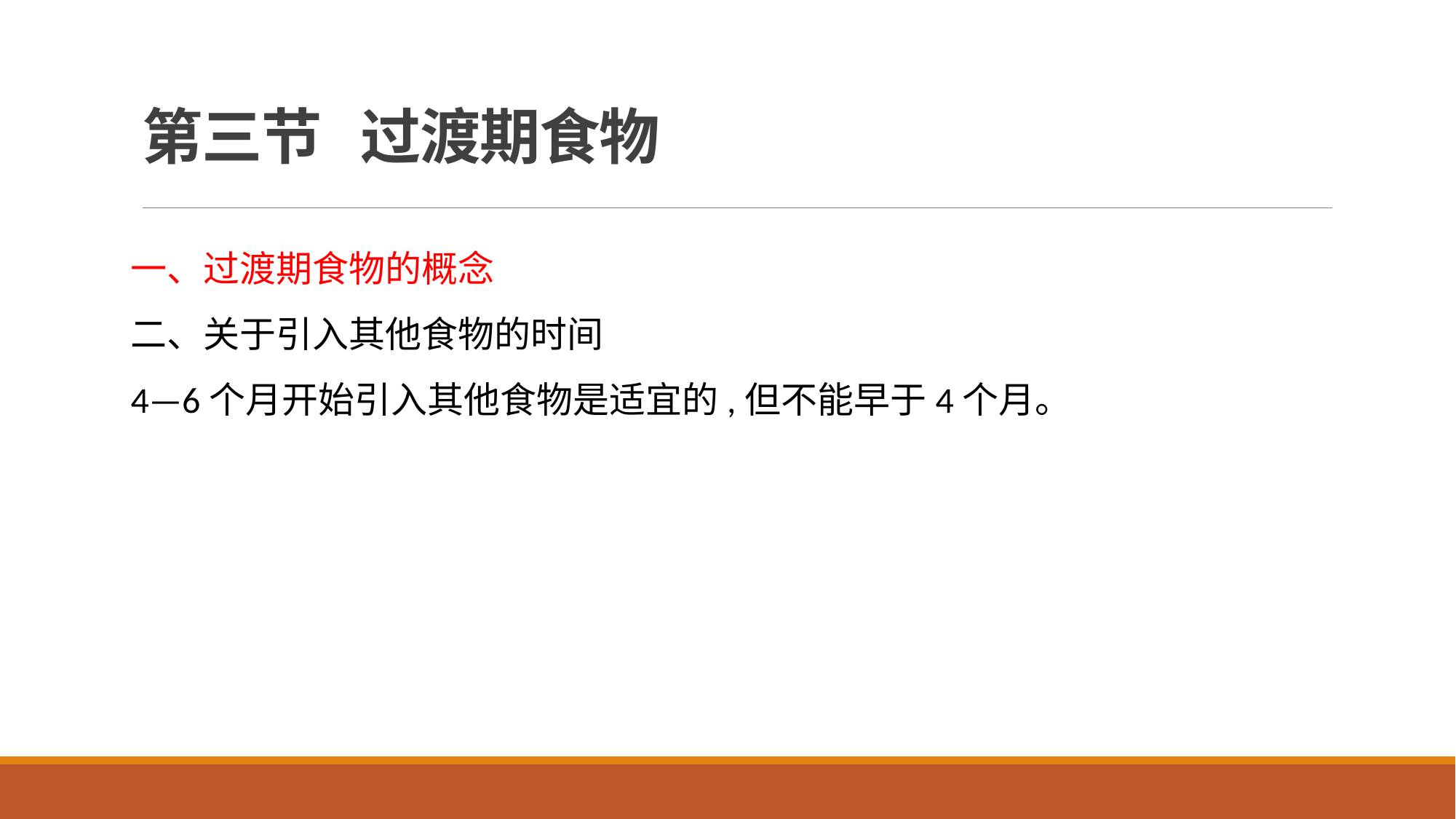

# 第三节   过渡期食物
一、过渡期食物的概念
二、关于引入其他食物的时间
4—6个月开始引入其他食物是适宜的,但不能早于4个月。